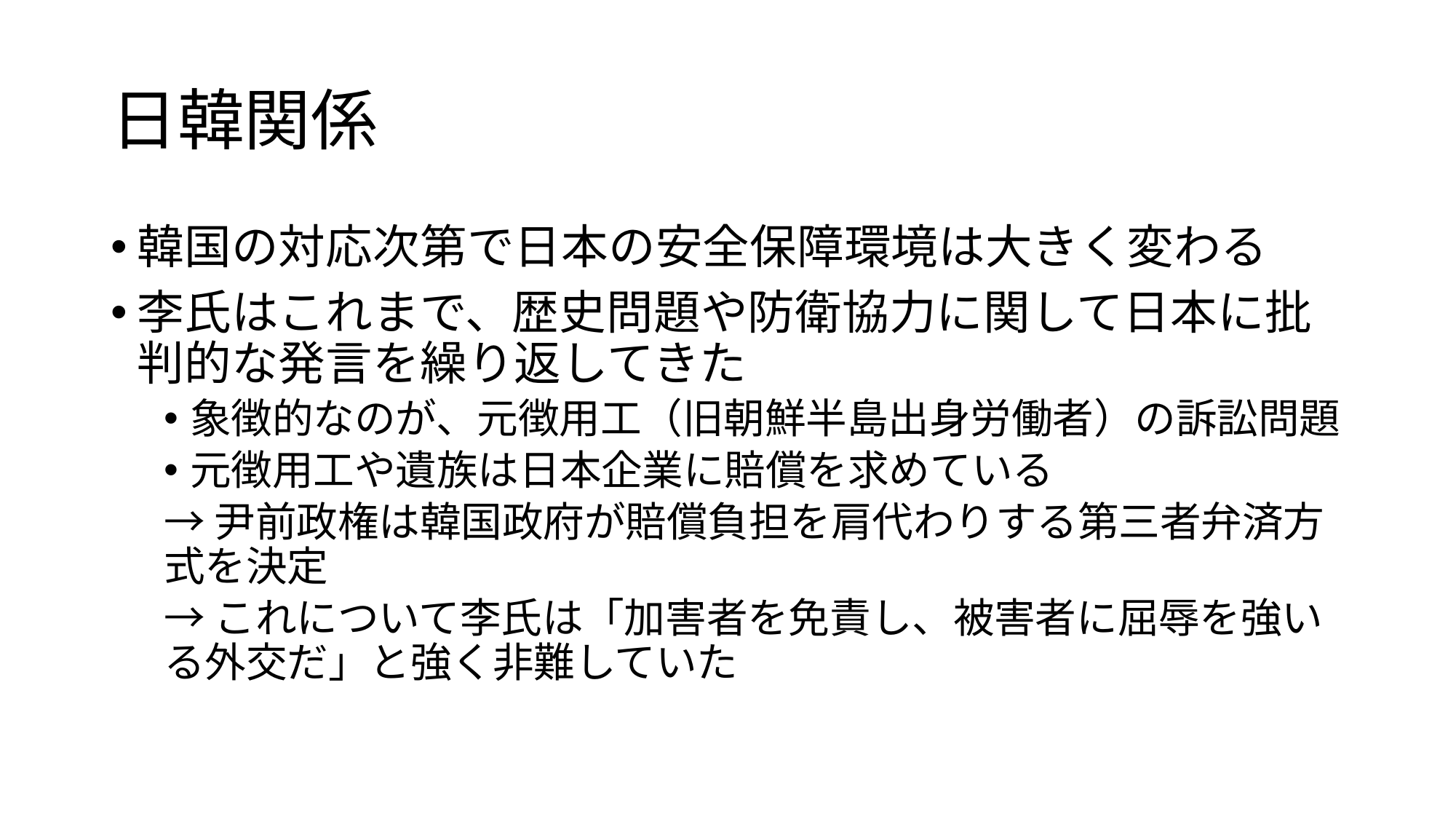

# 日韓関係
韓国の対応次第で日本の安全保障環境は大きく変わる
李氏はこれまで、歴史問題や防衛協力に関して日本に批判的な発言を繰り返してきた
象徴的なのが、元徴用工（旧朝鮮半島出身労働者）の訴訟問題
元徴用工や遺族は日本企業に賠償を求めている
→尹前政権は韓国政府が賠償負担を肩代わりする第三者弁済方式を決定
→これについて李氏は「加害者を免責し、被害者に屈辱を強いる外交だ」と強く非難していた